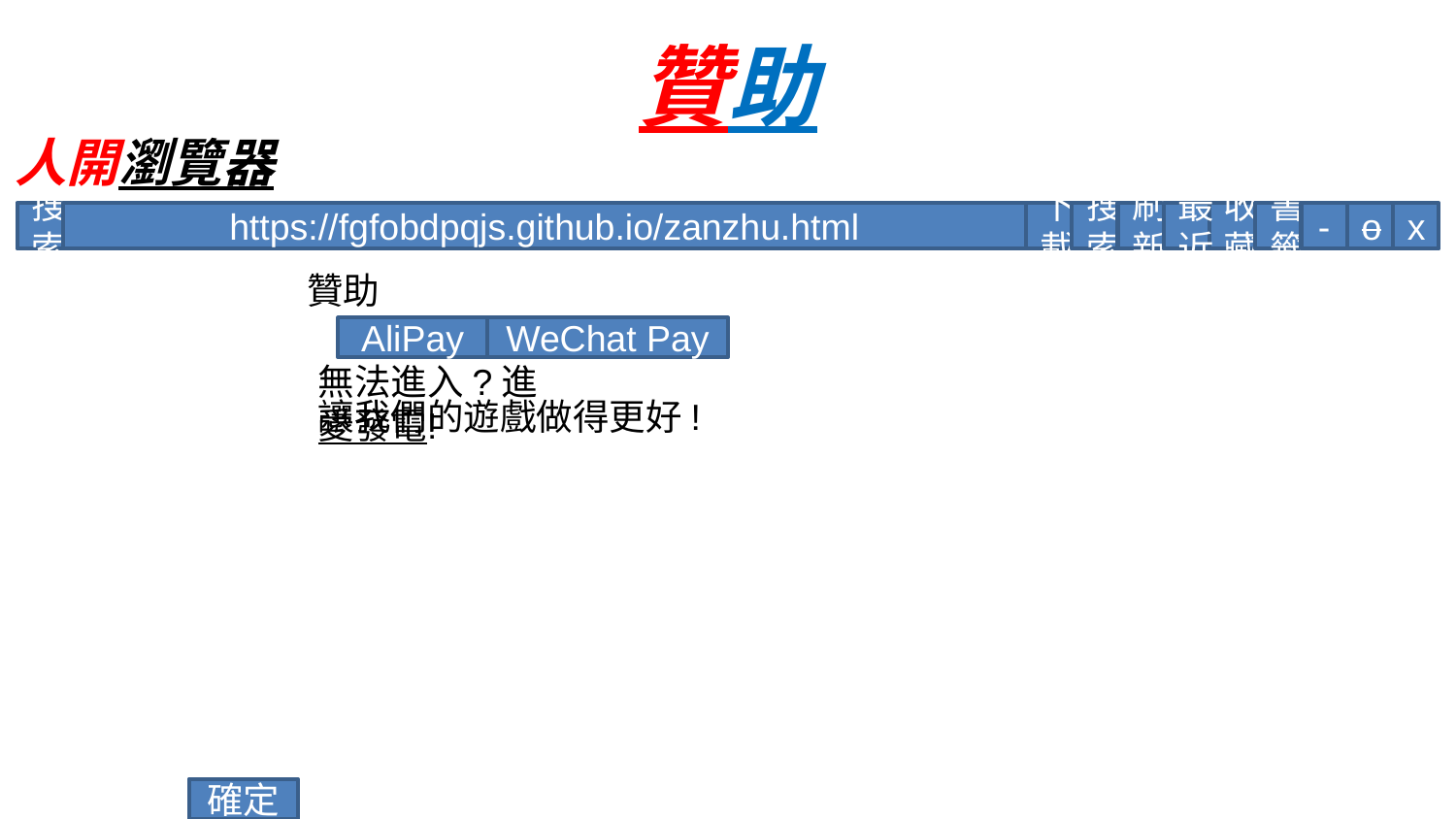

# 贊助
人開瀏覽器
搜索
https://fgfobdpqjs.github.io/zanzhu.html
下載
搜索
刷新
最近
收藏
書籤
-
o
x
贊助
AliPay
WeChat Pay
無法進入?進愛發電!
讓我們的遊戲做得更好!
確定